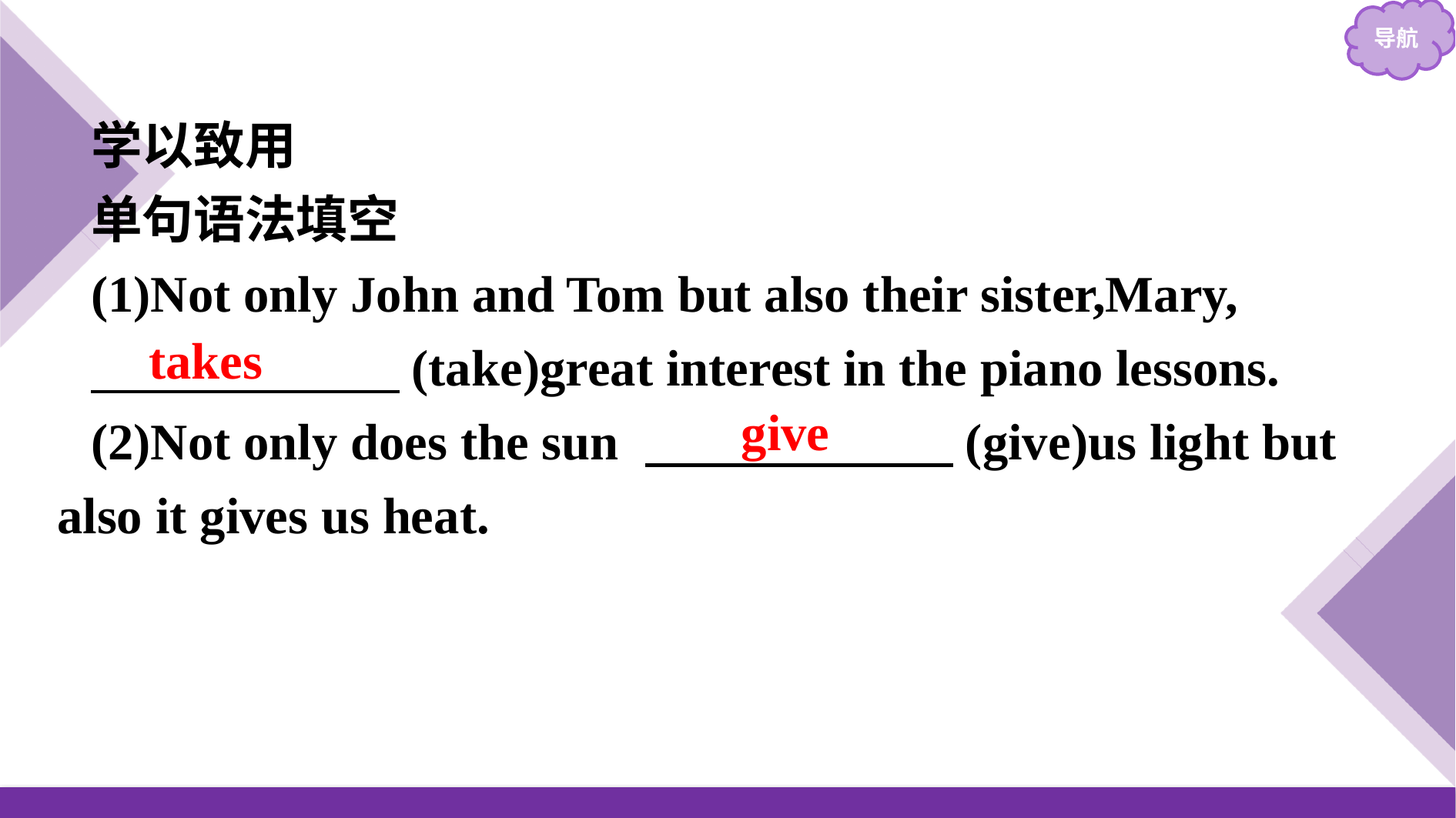

学以致用
单句语法填空
(1)Not only John and Tom but also their sister,Mary,
　　　　　　(take)great interest in the piano lessons.
(2)Not only does the sun 　　　　　　(give)us light but also it gives us heat.
takes
give